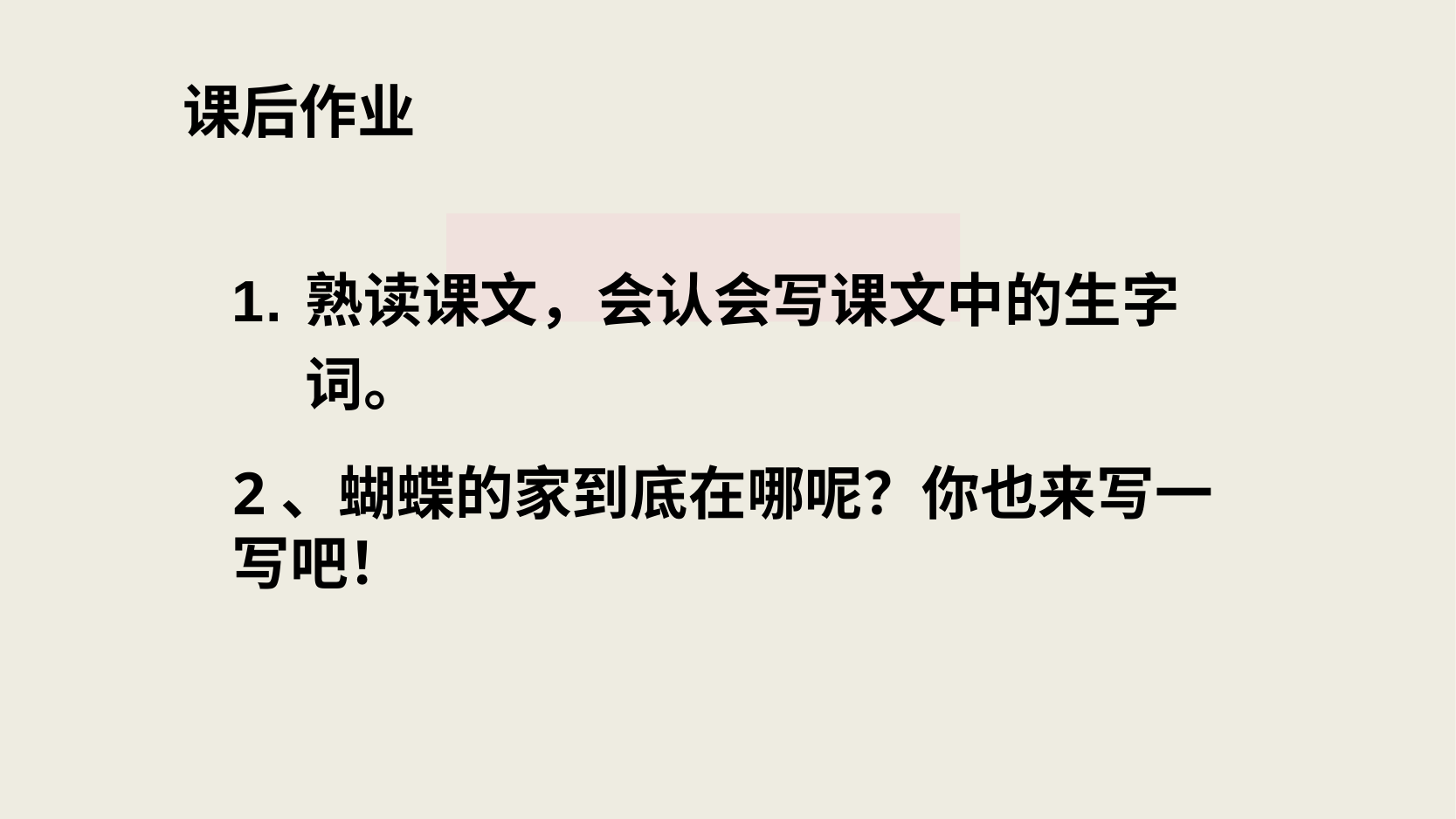

课后作业

熟读课文，会认会写课文中的生字词。

2、蝴蝶的家到底在哪呢？你也来写一写吧！